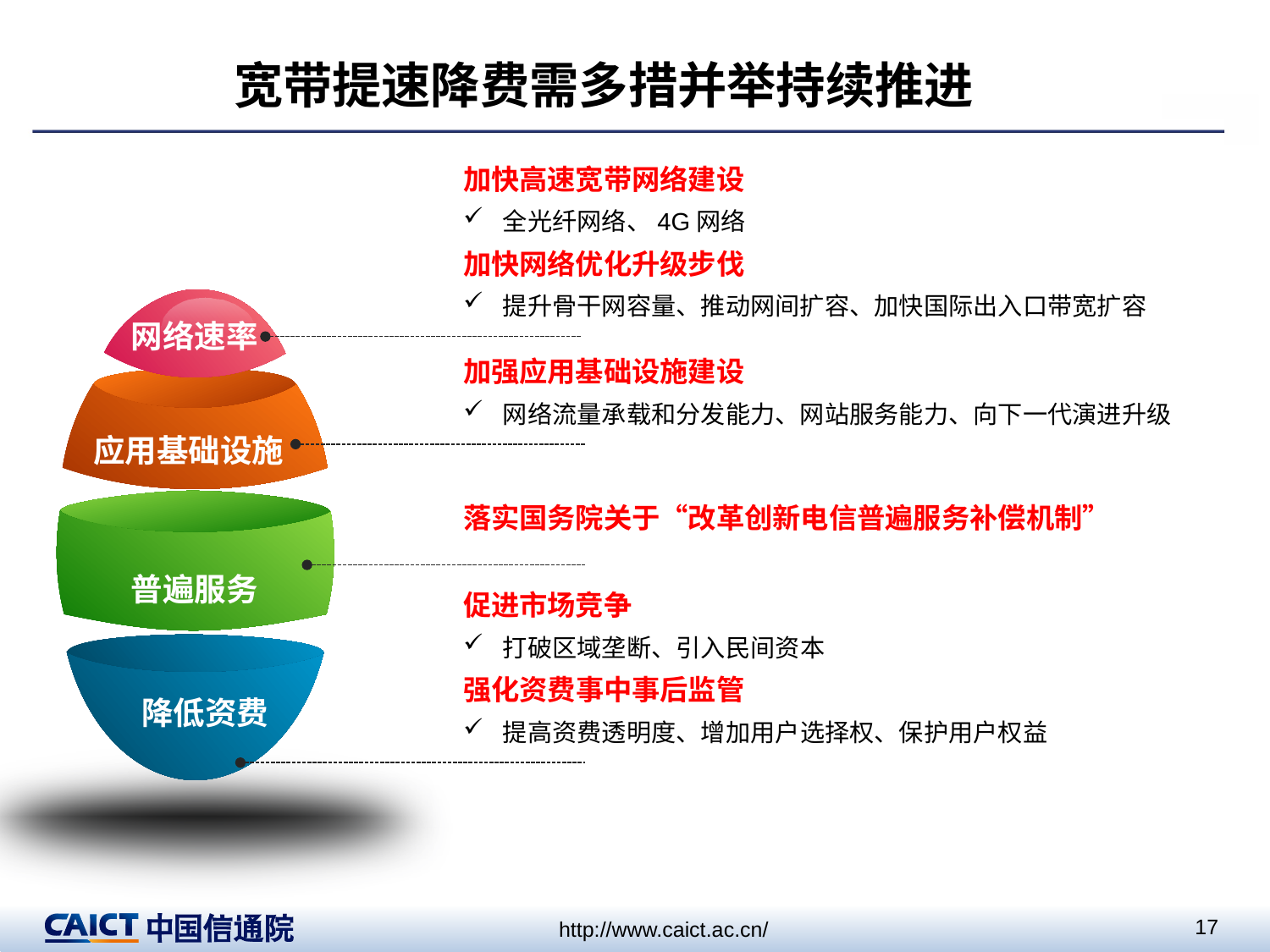

# 宽带提速降费需多措并举持续推进
加快高速宽带网络建设
全光纤网络、4G网络
加快网络优化升级步伐
提升骨干网容量、推动网间扩容、加快国际出入口带宽扩容

网络速率
加强应用基础设施建设
网络流量承载和分发能力、网站服务能力、向下一代演进升级

应用基础设施

落实国务院关于“改革创新电信普遍服务补偿机制”
普遍服务
促进市场竞争
打破区域垄断、引入民间资本
强化资费事中事后监管
提高资费透明度、增加用户选择权、保护用户权益

降低资费